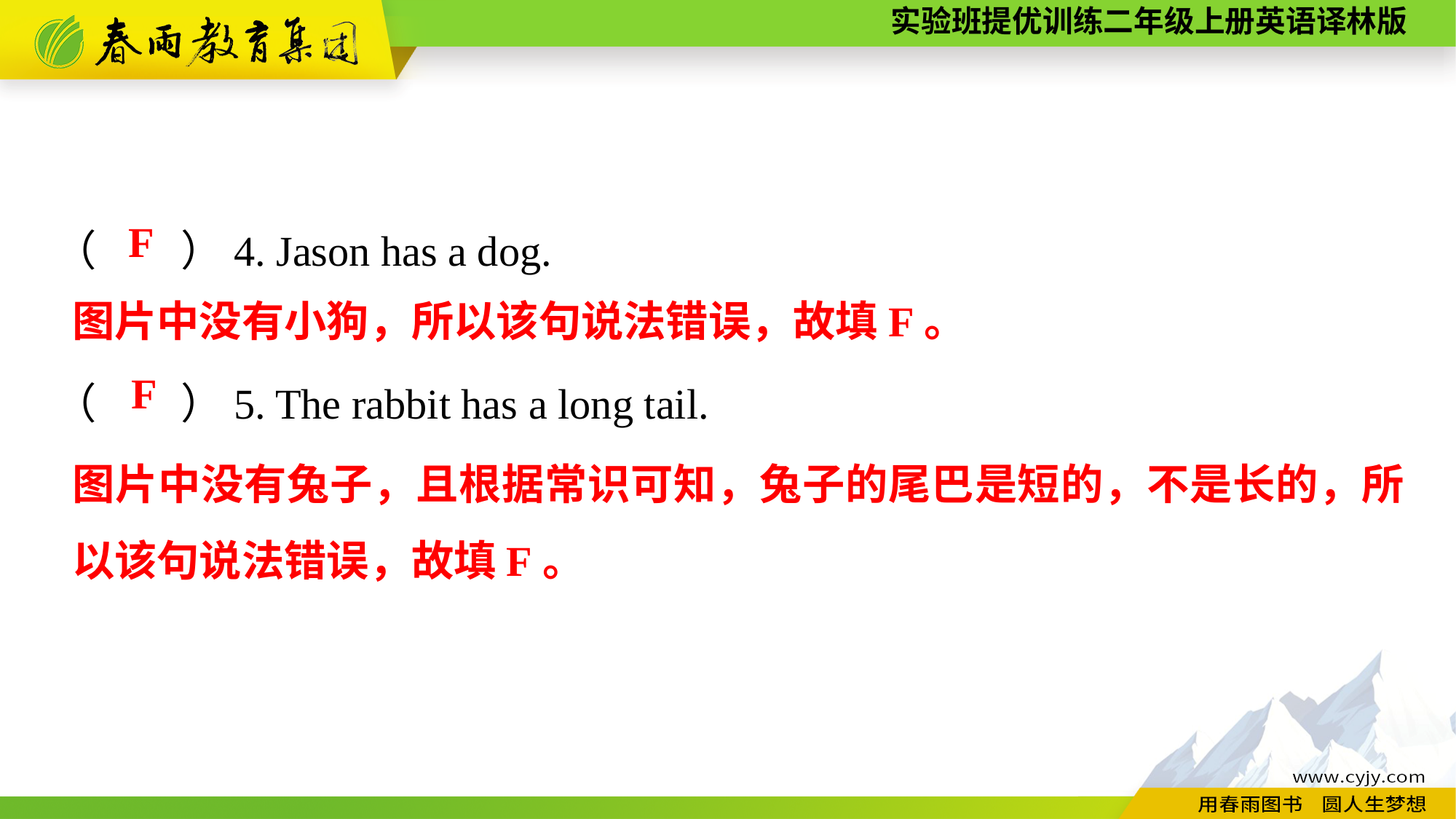

（　　）4. Jason has a dog.

（　　）5. The rabbit has a long tail.
F
图片中没有小狗，所以该句说法错误，故填F。
F
图片中没有兔子，且根据常识可知，兔子的尾巴是短的，不是长的，所以该句说法错误，故填F。